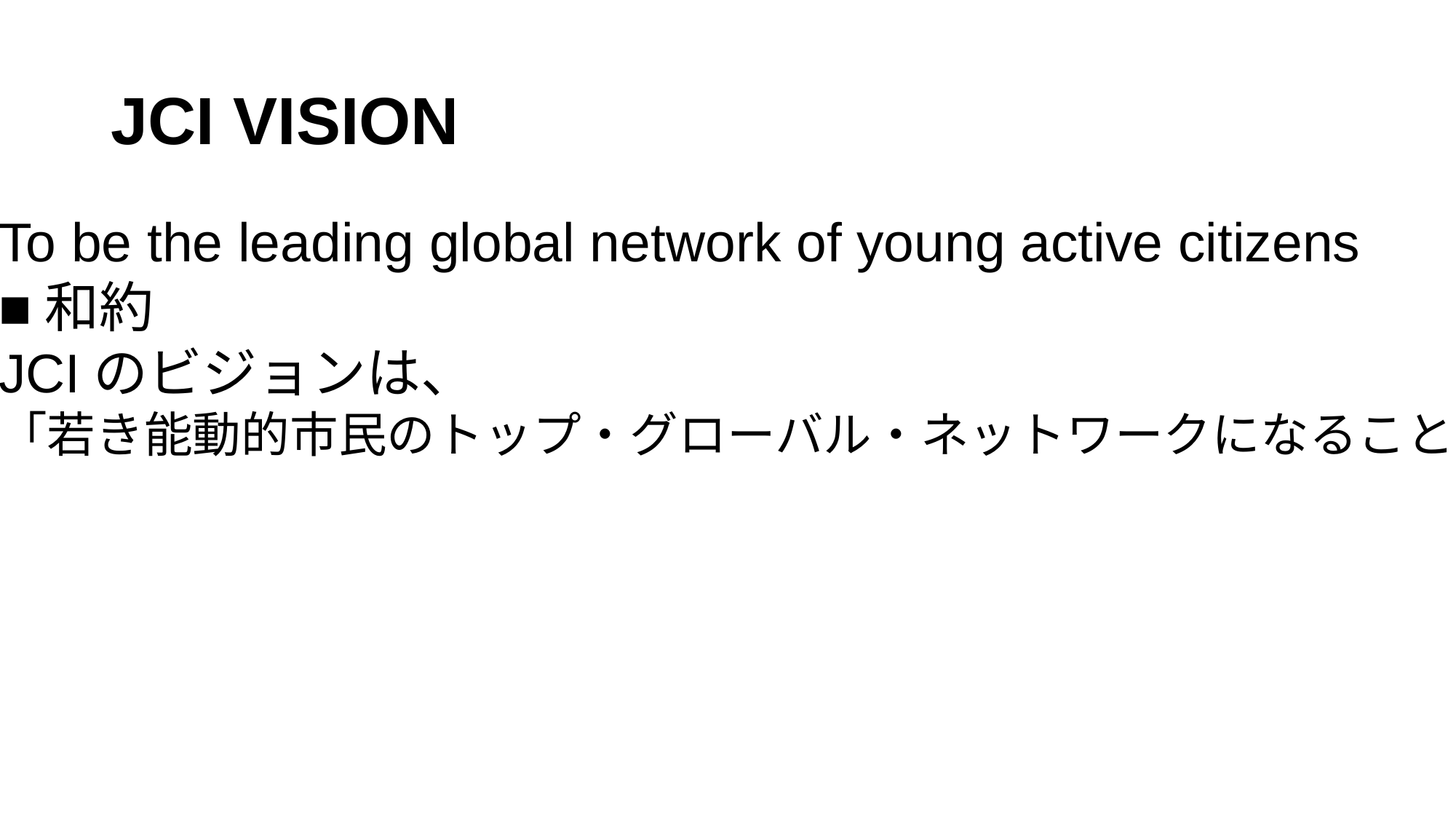

# JCI VISION
To be the leading global network of young active citizens
■和約
JCIのビジョンは、
「若き能動的市民のトップ・グローバル・ネットワークになること」